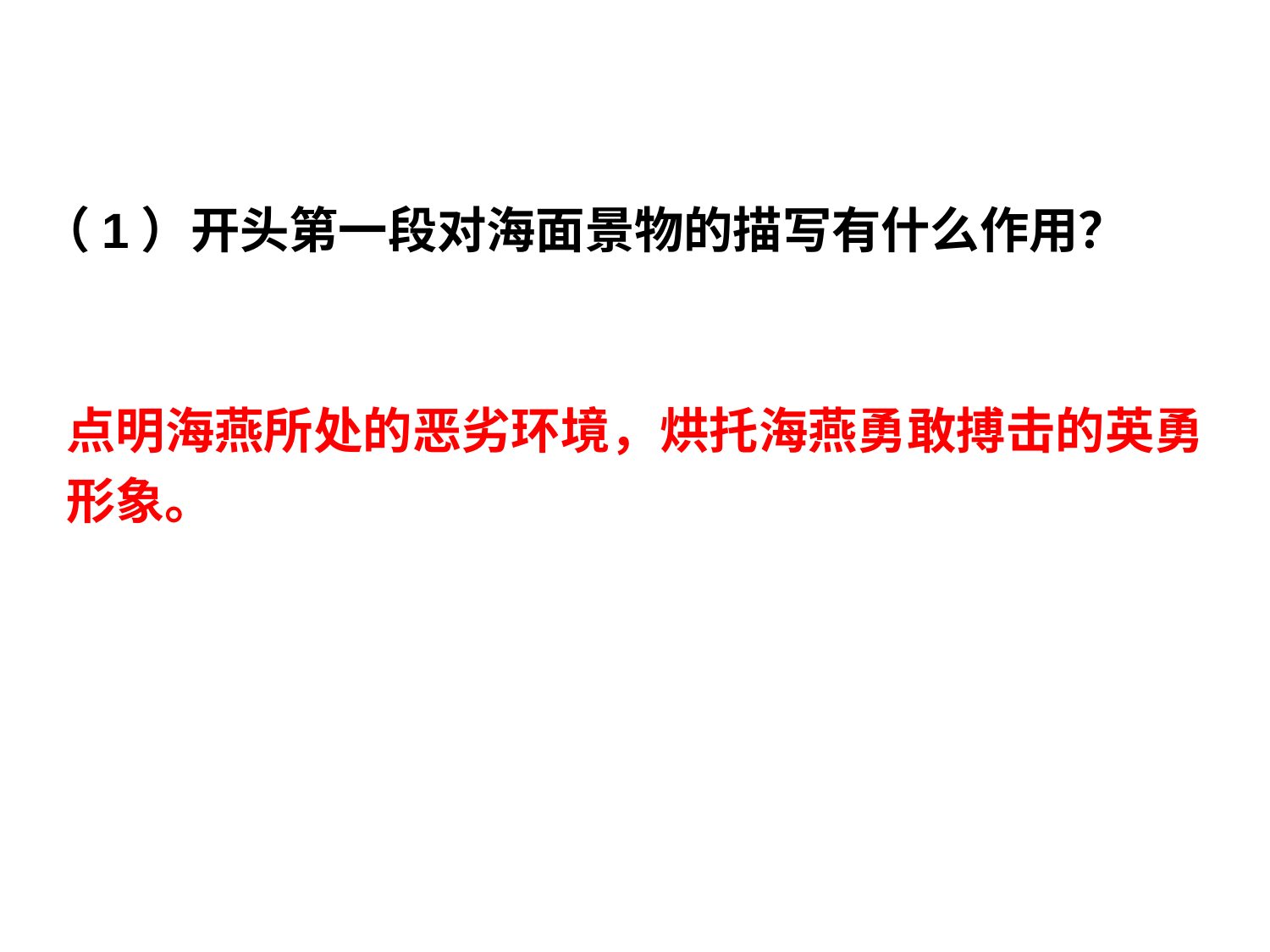

（1）开头第一段对海面景物的描写有什么作用？
点明海燕所处的恶劣环境，烘托海燕勇敢搏击的英勇形象。